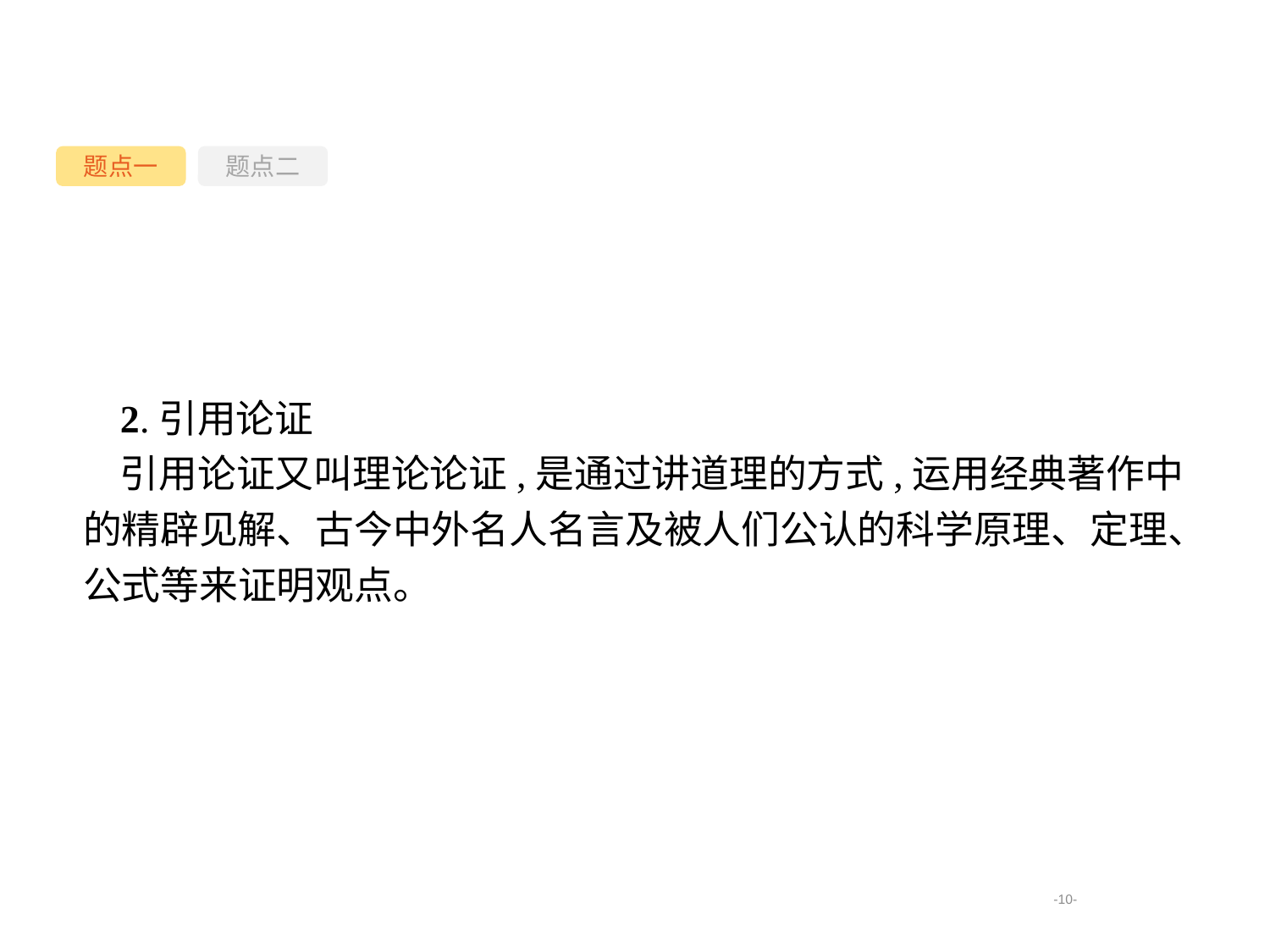

题点一
题点二
2.引用论证
引用论证又叫理论论证,是通过讲道理的方式,运用经典著作中的精辟见解、古今中外名人名言及被人们公认的科学原理、定理、公式等来证明观点。
-10-